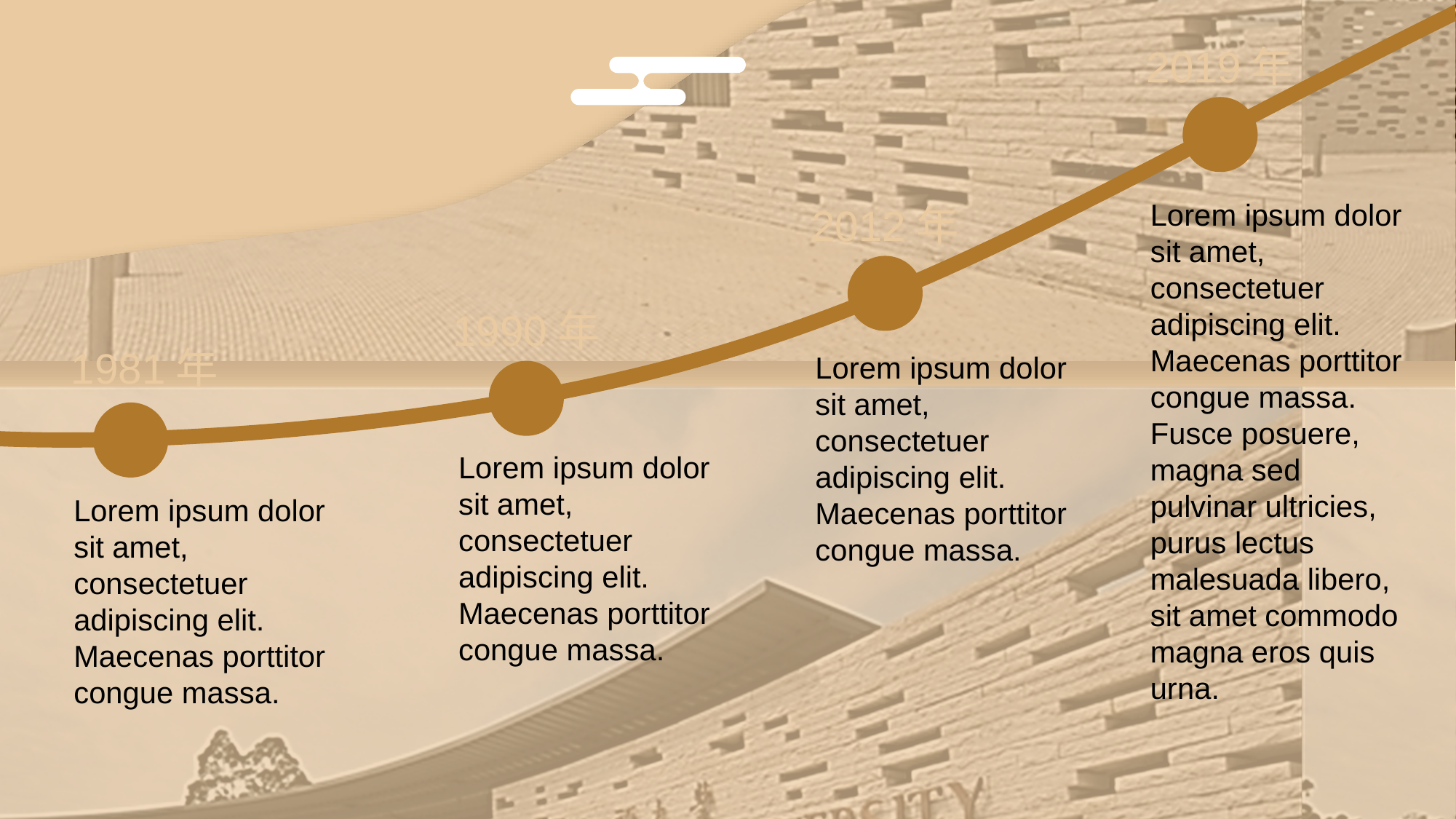

2019年

发展历程

Lorem ipsum dolor sit amet, consectetuer adipiscing elit. Maecenas porttitor congue massa. Fusce posuere, magna sed pulvinar ultricies, purus lectus malesuada libero, sit amet commodo magna eros quis urna.
2012年

1990年
1981年
Lorem ipsum dolor sit amet, consectetuer adipiscing elit. Maecenas porttitor congue massa.

Lorem ipsum dolor sit amet, consectetuer adipiscing elit. Maecenas porttitor congue massa.
Lorem ipsum dolor sit amet, consectetuer adipiscing elit. Maecenas porttitor congue massa.